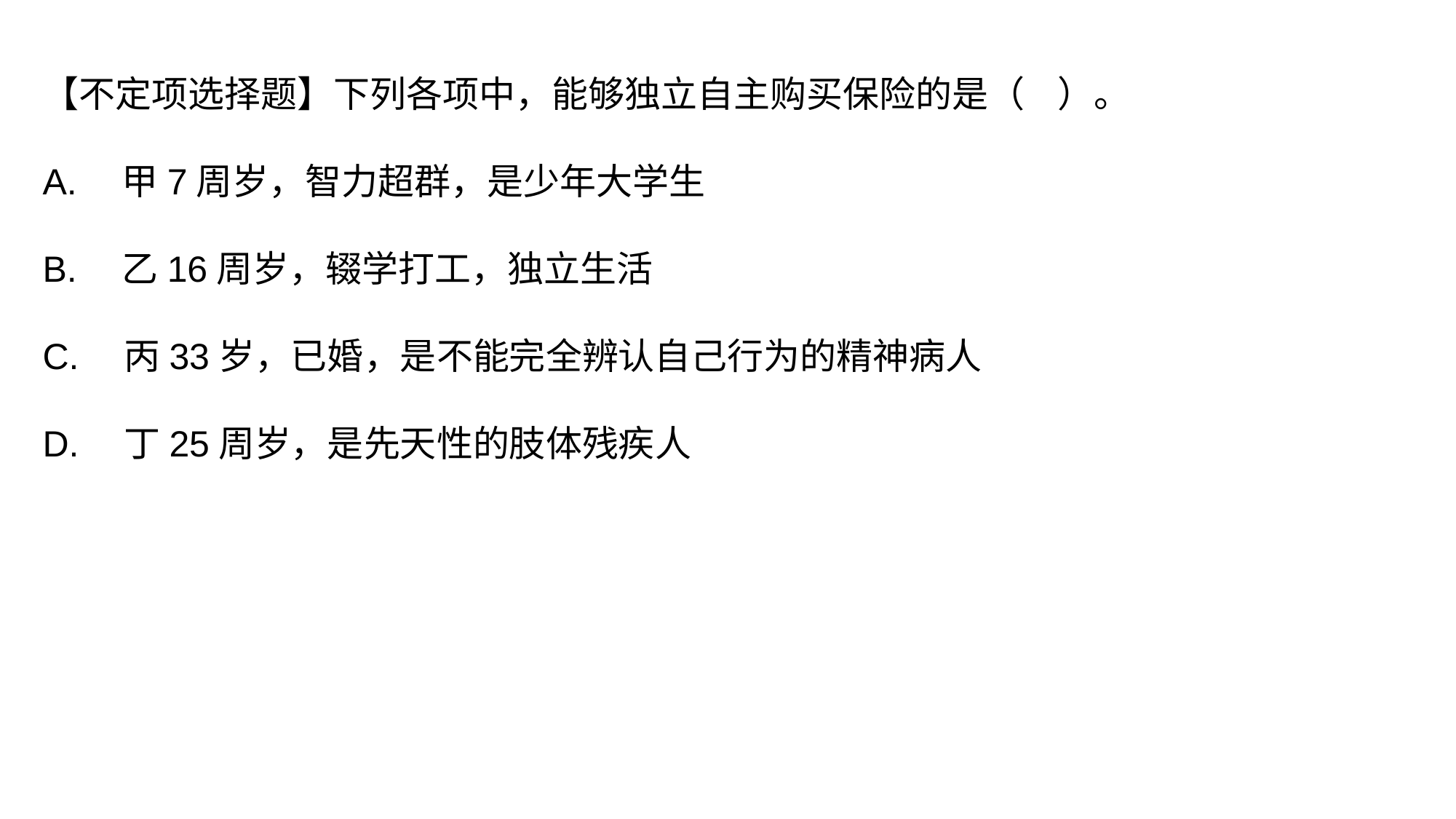

【不定项选择题】下列各项中，能够独立自主购买保险的是（    ）。
A.　甲7周岁，智力超群，是少年大学生
B.　乙16周岁，辍学打工，独立生活
C.　丙33岁，已婚，是不能完全辨认自己行为的精神病人
D.　丁25周岁，是先天性的肢体残疾人